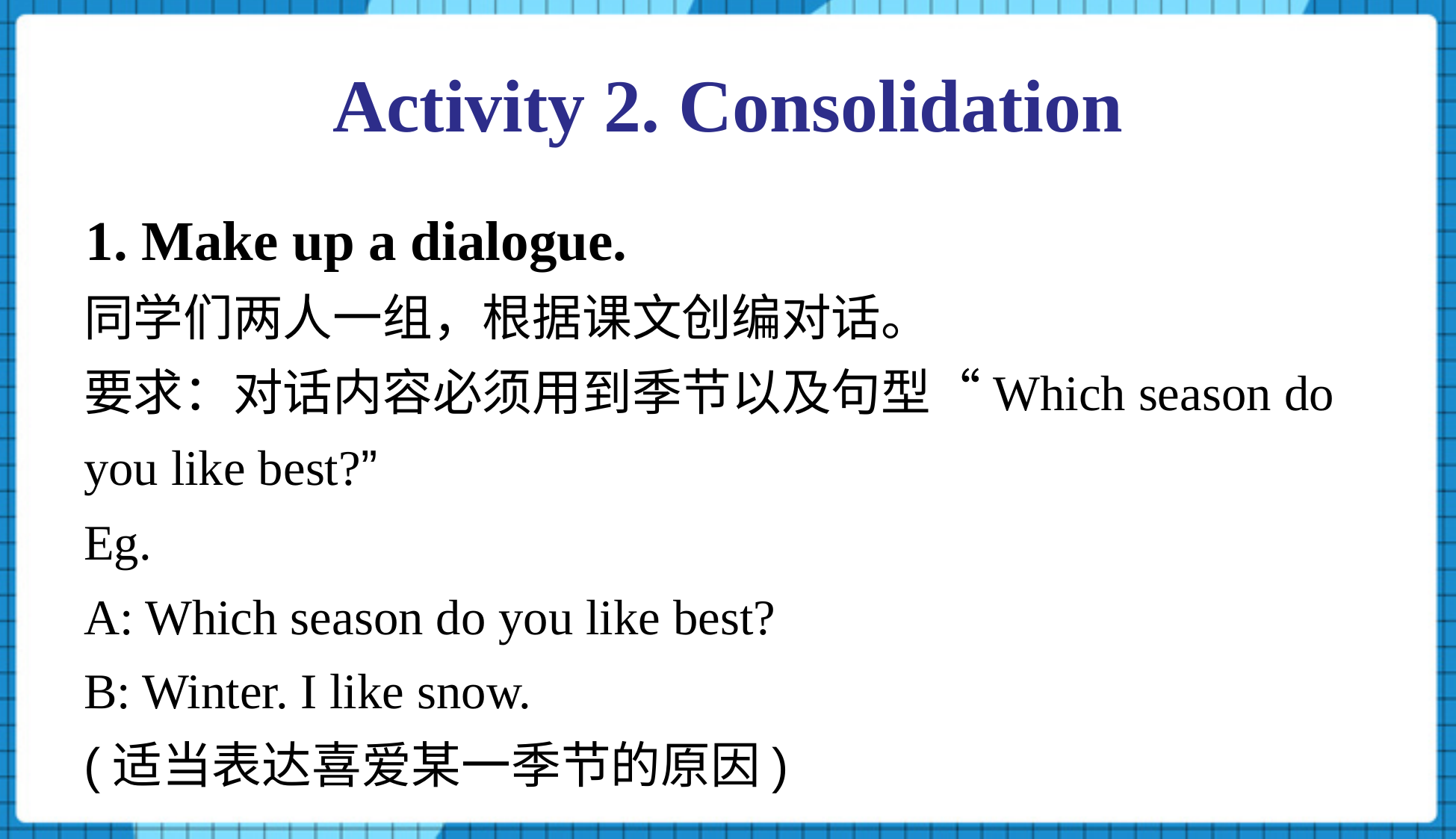

# Activity 2. Consolidation
1. Make up a dialogue.
同学们两人一组，根据课文创编对话。
要求：对话内容必须用到季节以及句型“Which season do you like best?”
Eg.
A: Which season do you like best?
B: Winter. I like snow.
(适当表达喜爱某一季节的原因)